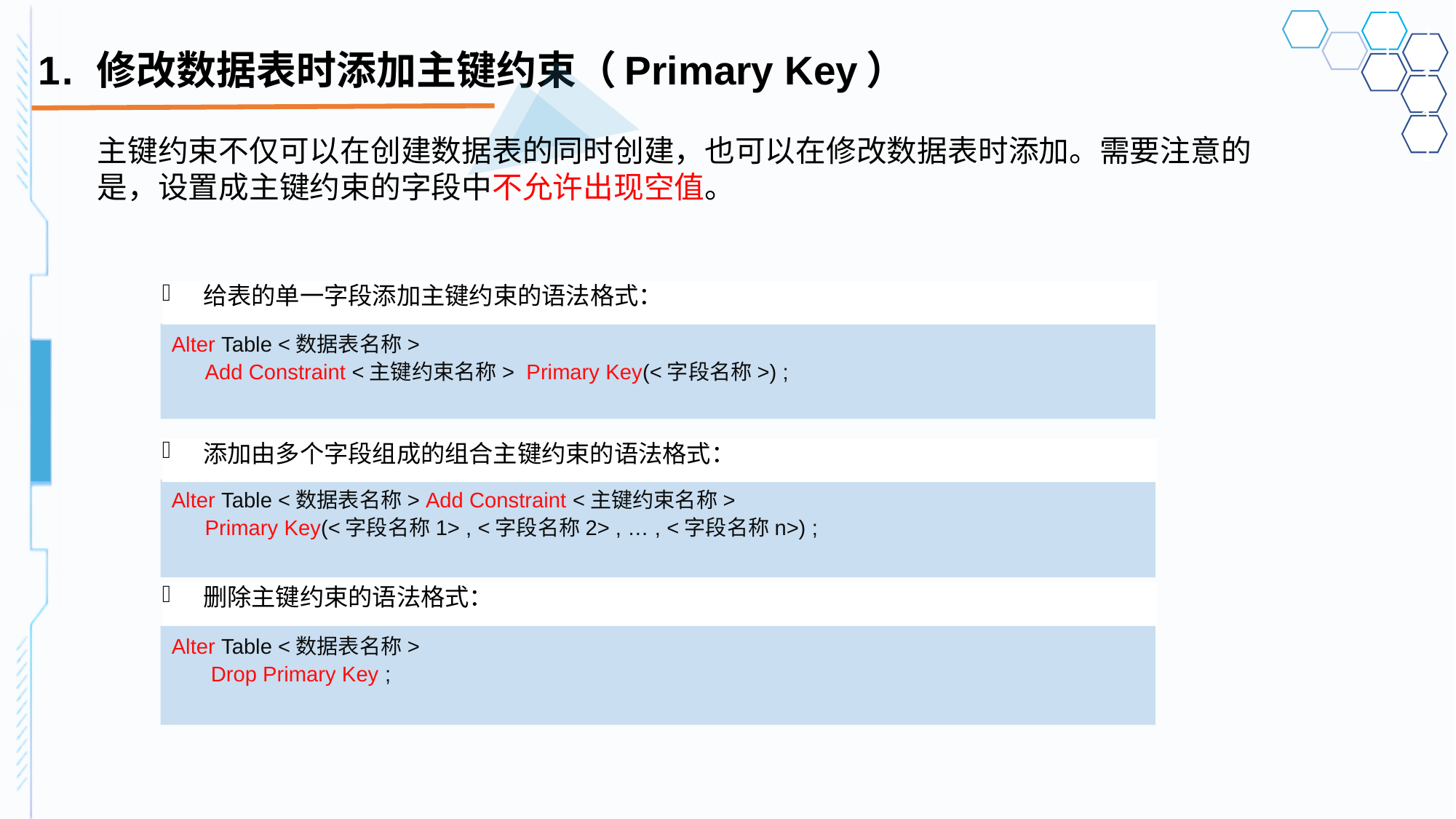

# 修改数据表时添加主键约束（Primary Key）

主键约束不仅可以在创建数据表的同时创建，也可以在修改数据表时添加。需要注意的是，设置成主键约束的字段中不允许出现空值。
给表的单一字段添加主键约束的语法格式：
Alter Table <数据表名称>
Add Constraint <主键约束名称>  Primary Key(<字段名称>) ;
添加由多个字段组成的组合主键约束的语法格式：
Alter Table <数据表名称> Add Constraint <主键约束名称>
Primary Key(<字段名称1> , <字段名称2> , … , <字段名称n>) ;
删除主键约束的语法格式：
Alter Table <数据表名称>
 Drop Primary Key ;